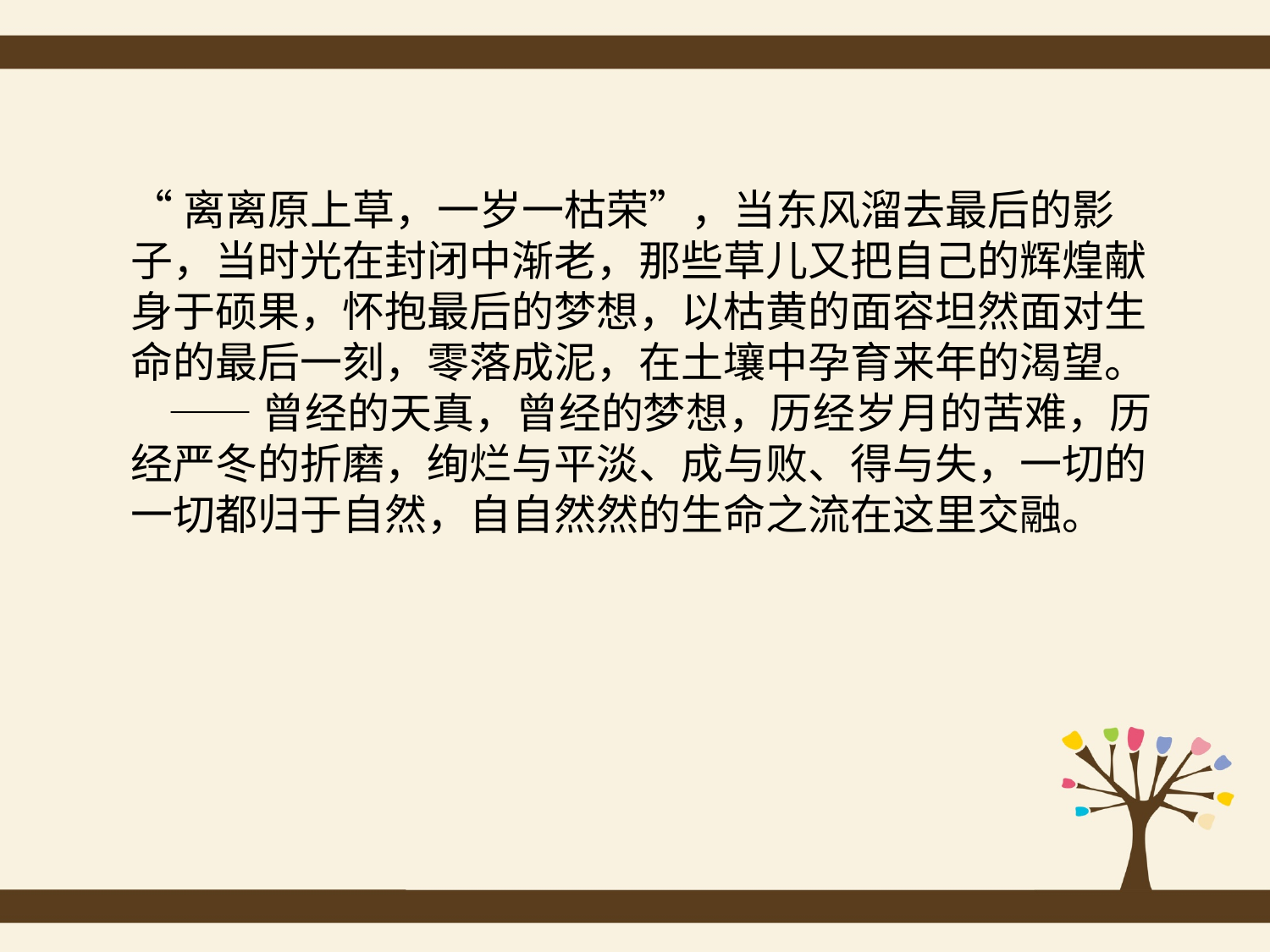

“离离原上草，一岁一枯荣”，当东风溜去最后的影子，当时光在封闭中渐老，那些草儿又把自己的辉煌献身于硕果，怀抱最后的梦想，以枯黄的面容坦然面对生命的最后一刻，零落成泥，在土壤中孕育来年的渴望。——曾经的天真，曾经的梦想，历经岁月的苦难，历经严冬的折磨，绚烂与平淡、成与败、得与失，一切的一切都归于自然，自自然然的生命之流在这里交融。